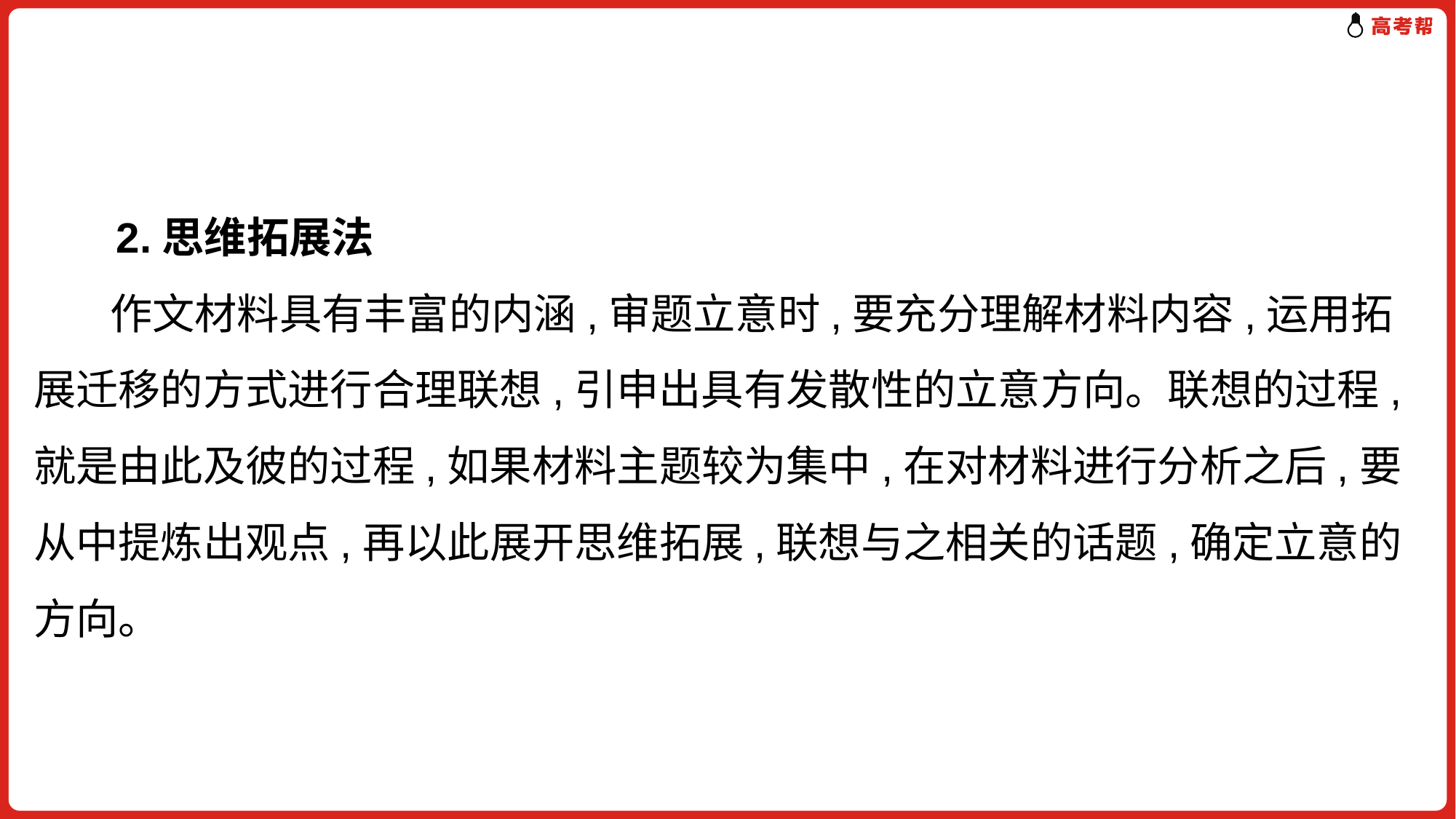

2.思维拓展法
       作文材料具有丰富的内涵,审题立意时,要充分理解材料内容,运用拓展迁移的方式进行合理联想,引申出具有发散性的立意方向。联想的过程,就是由此及彼的过程,如果材料主题较为集中,在对材料进行分析之后,要从中提炼出观点,再以此展开思维拓展,联想与之相关的话题,确定立意的方向。